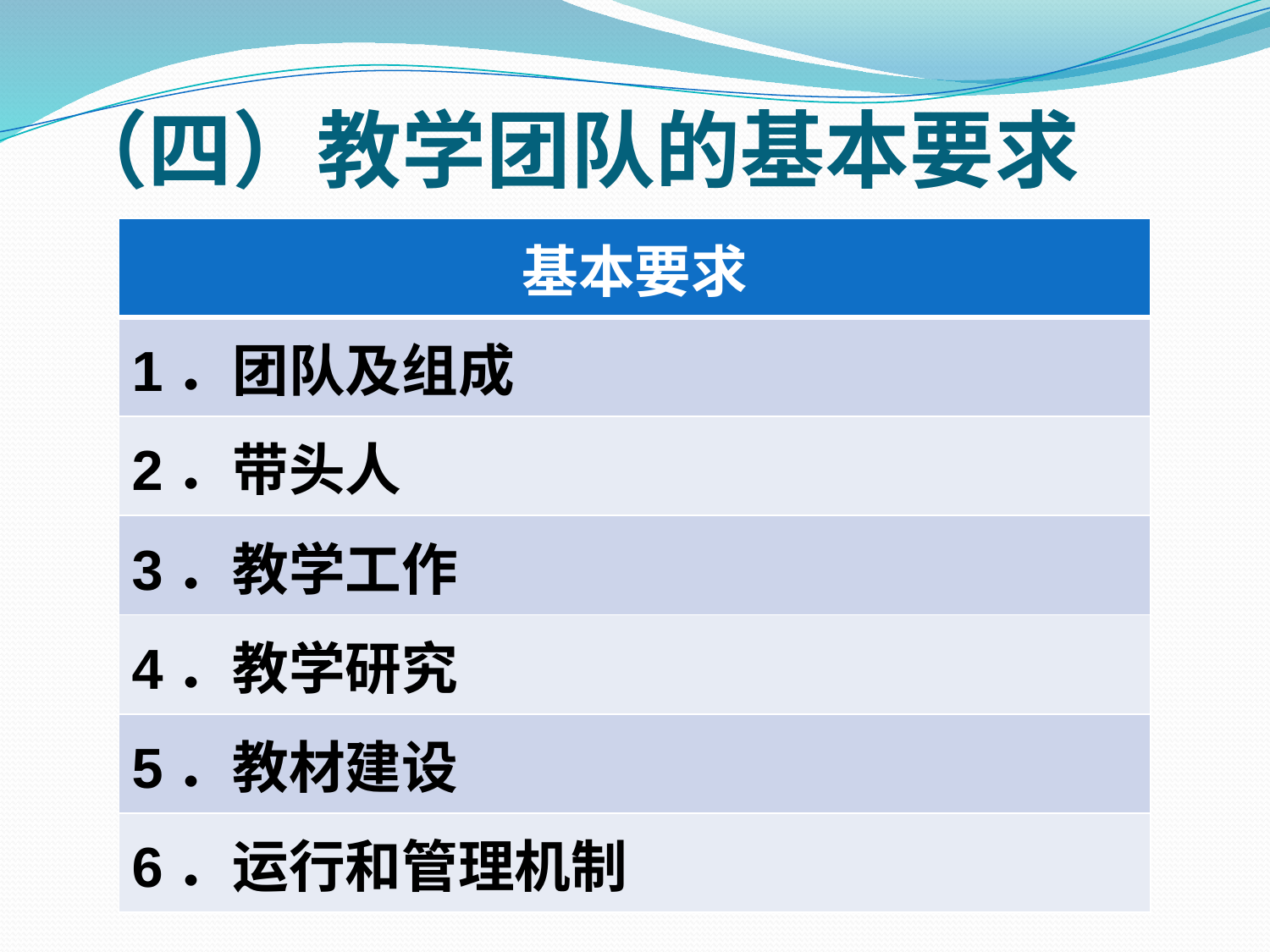

# （四）教学团队的基本要求
| 基本要求 |
| --- |
| 1．团队及组成 |
| 2．带头人 |
| 3．教学工作 |
| 4．教学研究 |
| 5．教材建设 |
| 6．运行和管理机制 |